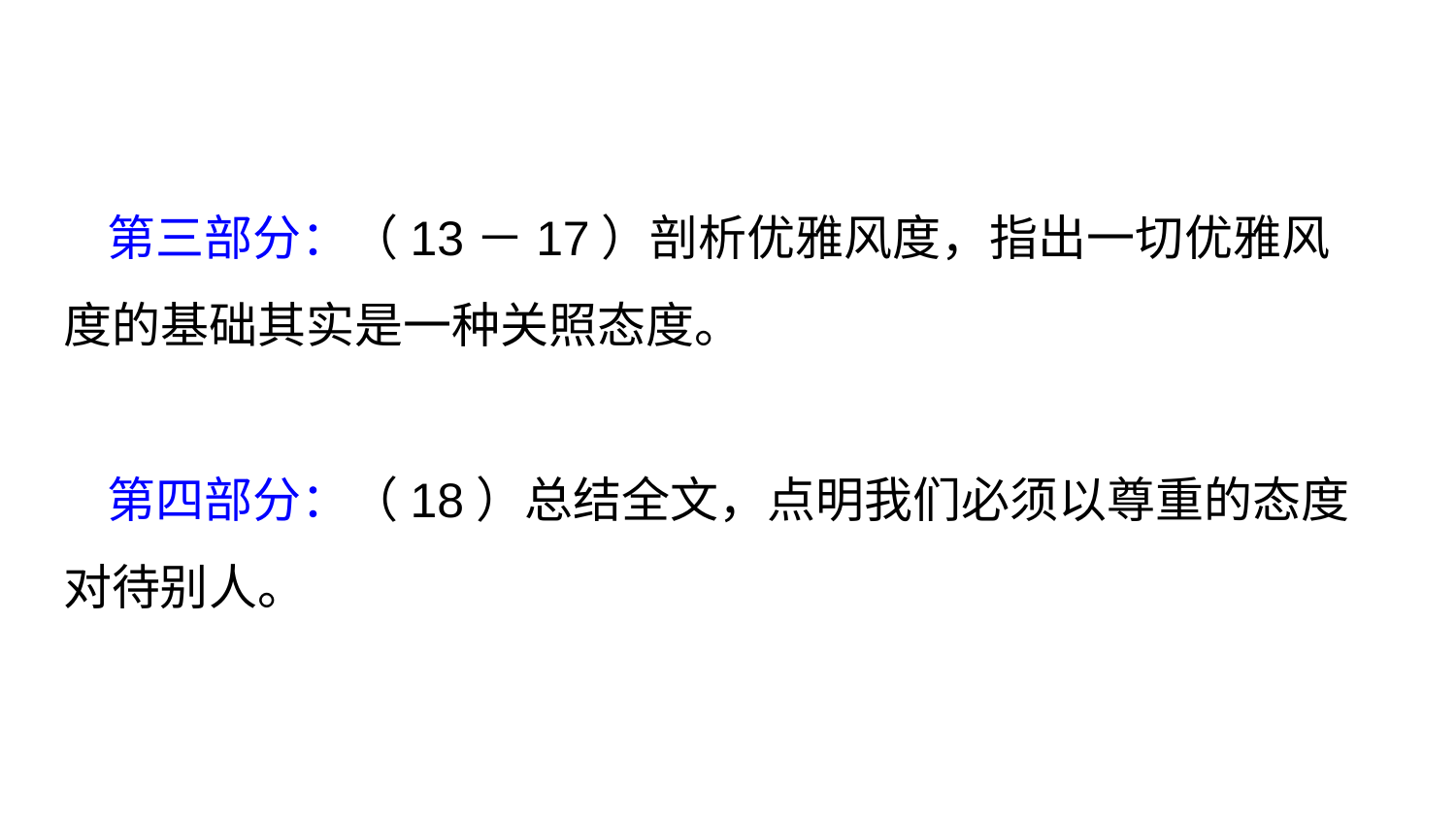

第三部分：（13－17）剖析优雅风度，指出一切优雅风度的基础其实是一种关照态度。
   第四部分：（18）总结全文，点明我们必须以尊重的态度对待别人。